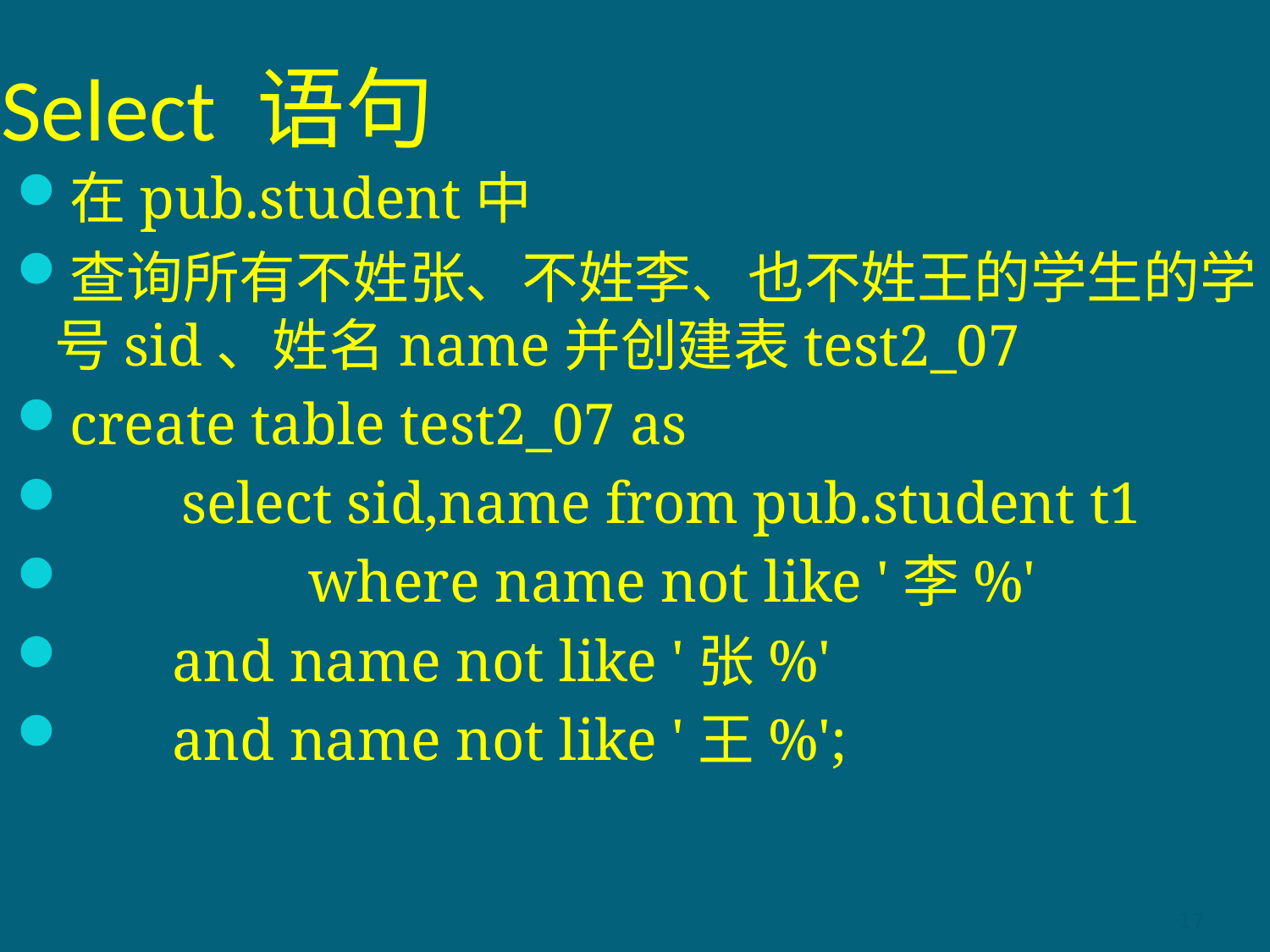

# Select 语句
在pub.student中
查询所有不姓张、不姓李、也不姓王的学生的学号sid、姓名name并创建表test2_07
create table test2_07 as
	select sid,name from pub.student t1
		where name not like '李%'
       and name not like '张%'
       and name not like '王%';

17